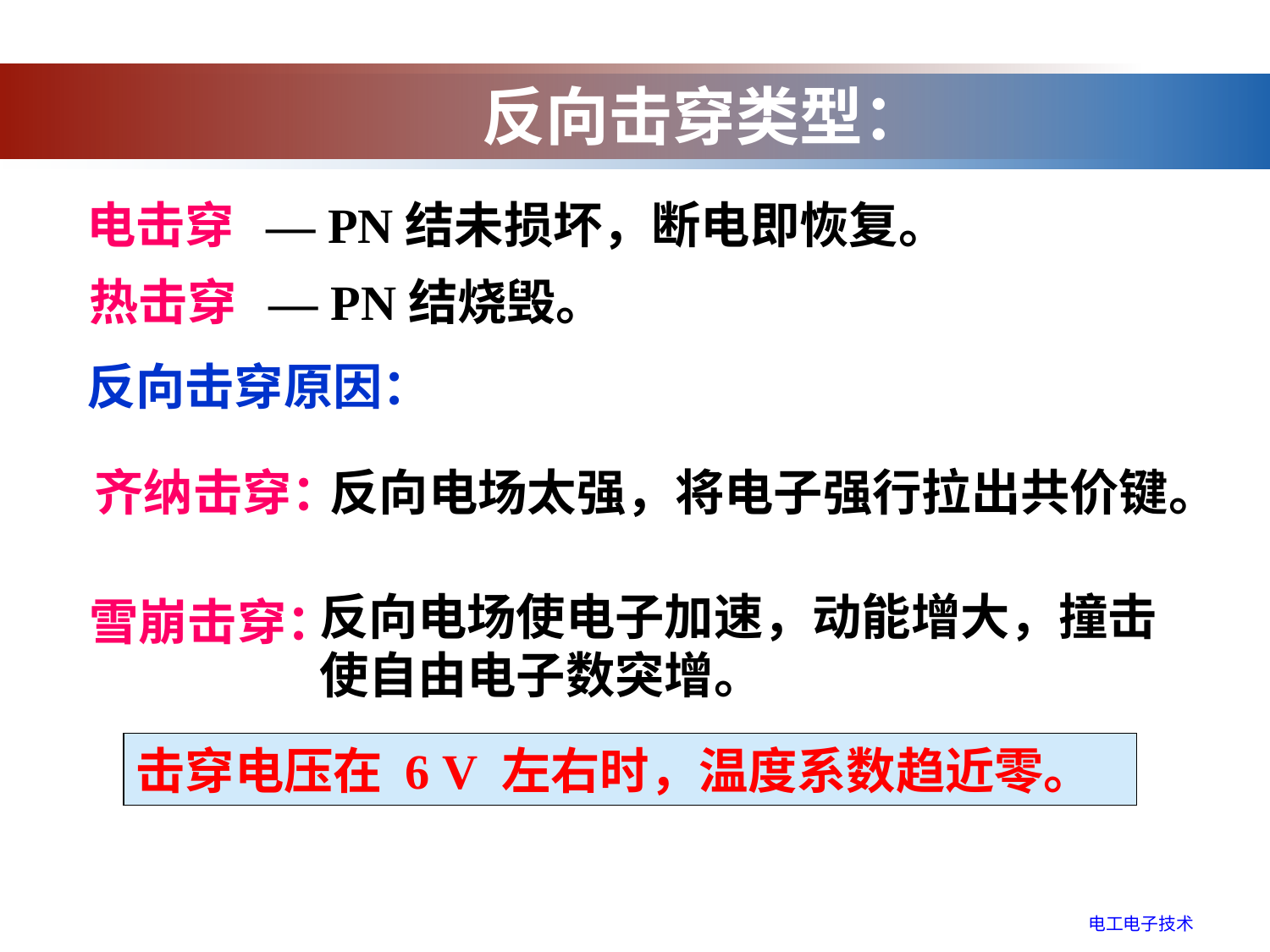

反向击穿类型：
电击穿
— PN结未损坏，断电即恢复。
热击穿
— PN结烧毁。
反向击穿原因：
齐纳击穿：
反向电场太强，将电子强行拉出共价键。
反向电场使电子加速，动能增大，撞击
使自由电子数突增。
雪崩击穿：
击穿电压在 6 V 左右时，温度系数趋近零。
电工电子技术